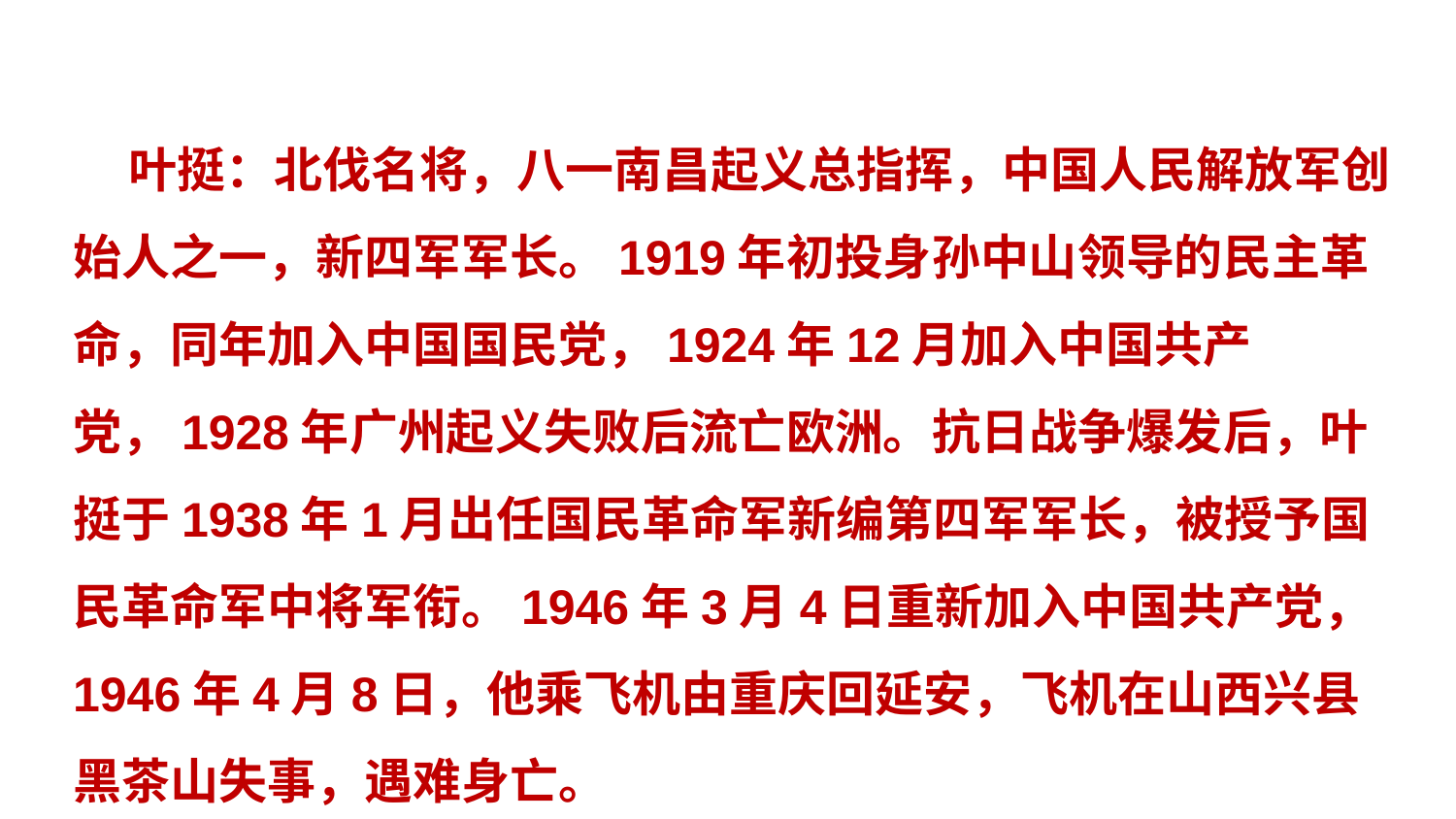

叶挺：北伐名将，八一南昌起义总指挥，中国人民解放军创始人之一，新四军军长。1919年初投身孙中山领导的民主革命，同年加入中国国民党，1924年12月加入中国共产党，1928年广州起义失败后流亡欧洲。抗日战争爆发后，叶挺于1938年1月出任国民革命军新编第四军军长，被授予国民革命军中将军衔。1946年3月4日重新加入中国共产党，1946年4月8日，他乘飞机由重庆回延安，飞机在山西兴县黑茶山失事，遇难身亡。